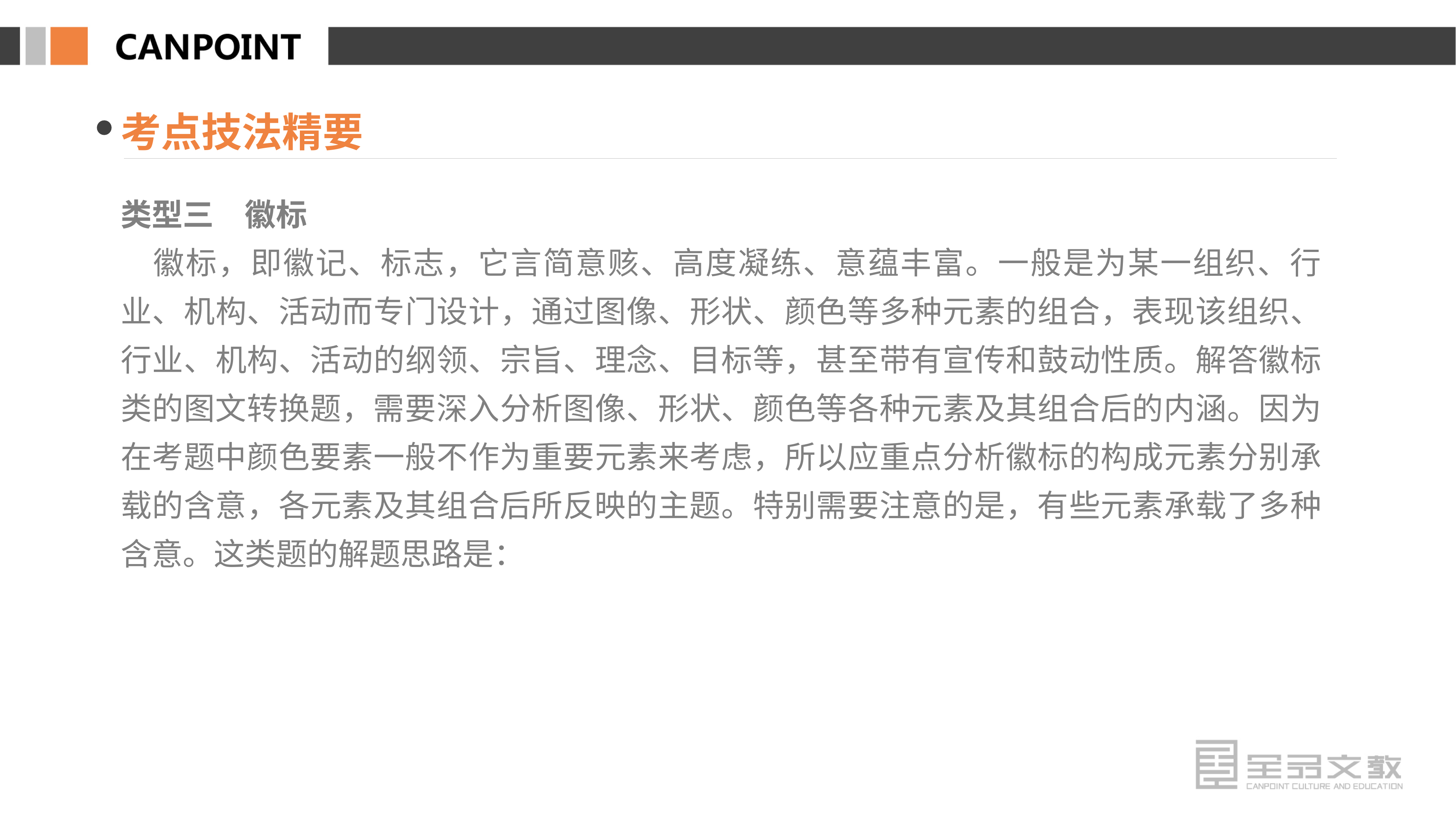

考点技法精要

类型三　徽标
　徽标，即徽记、标志，它言简意赅、高度凝练、意蕴丰富。一般是为某一组织、行业、机构、活动而专门设计，通过图像、形状、颜色等多种元素的组合，表现该组织、行业、机构、活动的纲领、宗旨、理念、目标等，甚至带有宣传和鼓动性质。解答徽标类的图文转换题，需要深入分析图像、形状、颜色等各种元素及其组合后的内涵。因为在考题中颜色要素一般不作为重要元素来考虑，所以应重点分析徽标的构成元素分别承载的含意，各元素及其组合后所反映的主题。特别需要注意的是，有些元素承载了多种含意。这类题的解题思路是：